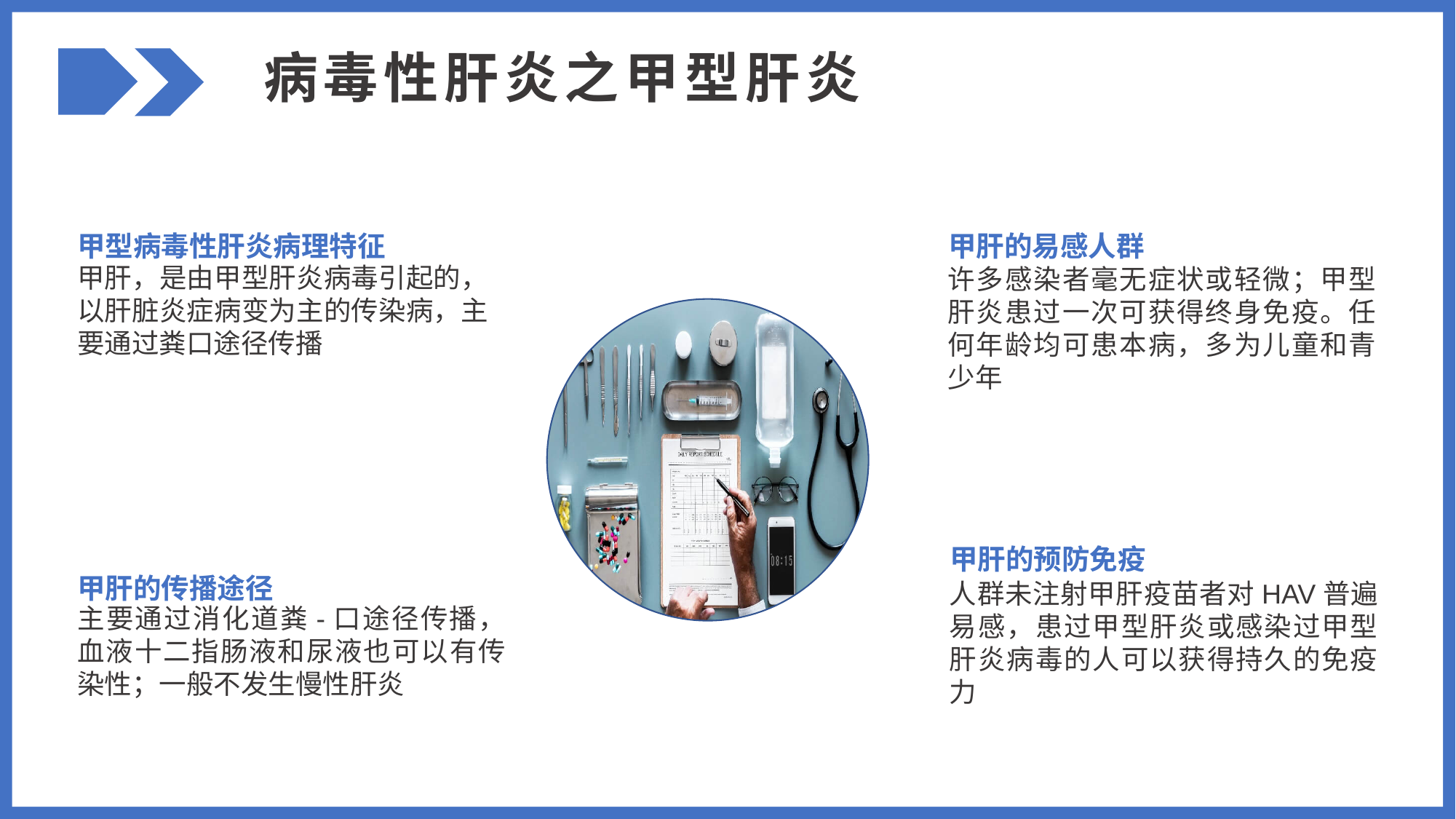

病毒性肝炎之甲型肝炎
甲型病毒性肝炎病理特征
甲肝的易感人群
甲肝，是由甲型肝炎病毒引起的，以肝脏炎症病变为主的传染病，主要通过粪口途径传播
许多感染者毫无症状或轻微；甲型肝炎患过一次可获得终身免疫。任何年龄均可患本病，多为儿童和青少年

甲肝的预防免疫
甲肝的传播途径
人群未注射甲肝疫苗者对HAV普遍易感，患过甲型肝炎或感染过甲型肝炎病毒的人可以获得持久的免疫力
主要通过消化道粪-口途径传播，血液十二指肠液和尿液也可以有传染性；一般不发生慢性肝炎